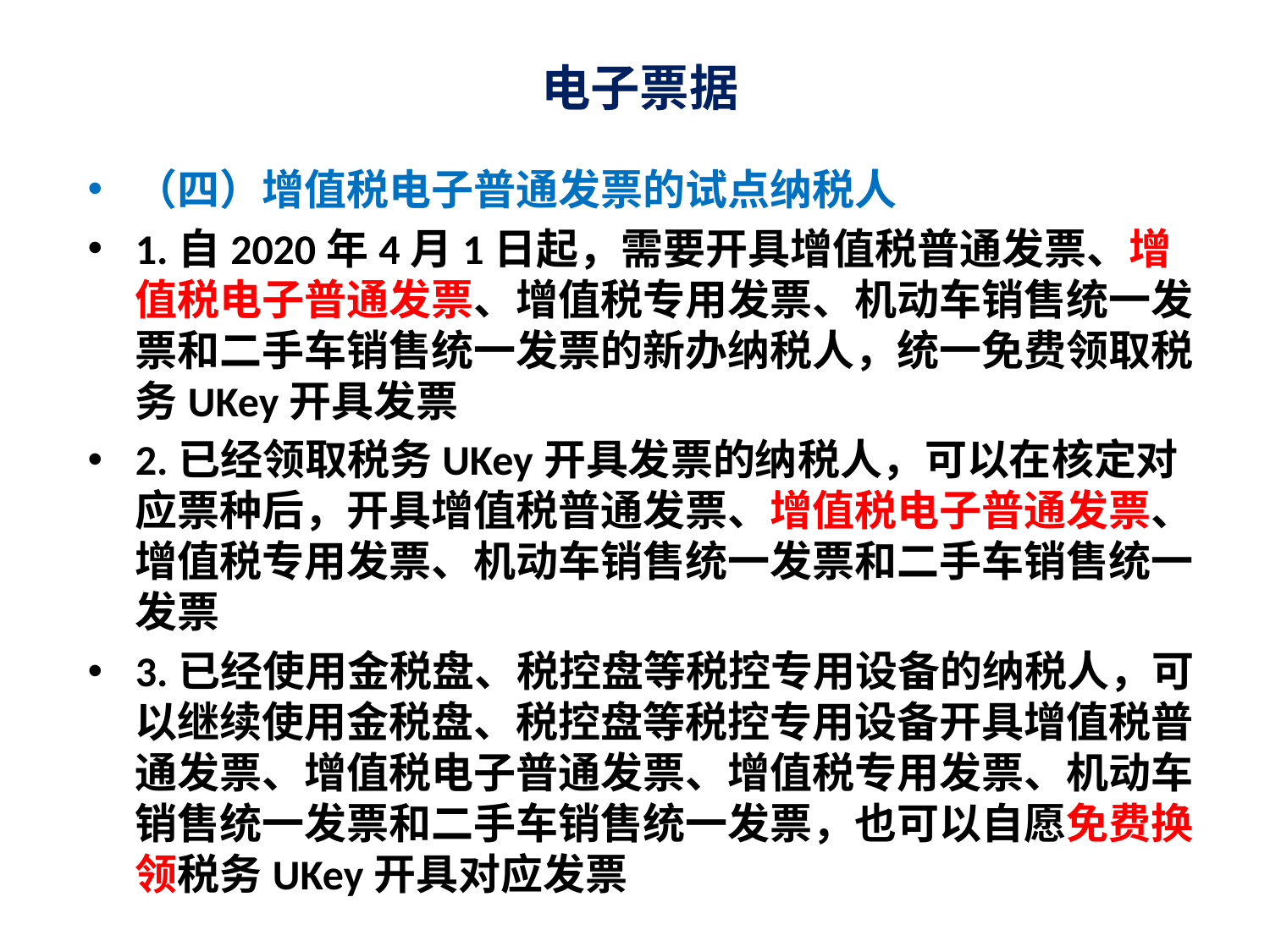

# 电子票据
（四）增值税电子普通发票的试点纳税人
1.自2020年4月1日起，需要开具增值税普通发票、增值税电子普通发票、增值税专用发票、机动车销售统一发票和二手车销售统一发票的新办纳税人，统一免费领取税务UKey开具发票
2.已经领取税务UKey开具发票的纳税人，可以在核定对应票种后，开具增值税普通发票、增值税电子普通发票、增值税专用发票、机动车销售统一发票和二手车销售统一发票
3.已经使用金税盘、税控盘等税控专用设备的纳税人，可以继续使用金税盘、税控盘等税控专用设备开具增值税普通发票、增值税电子普通发票、增值税专用发票、机动车销售统一发票和二手车销售统一发票，也可以自愿免费换领税务UKey开具对应发票